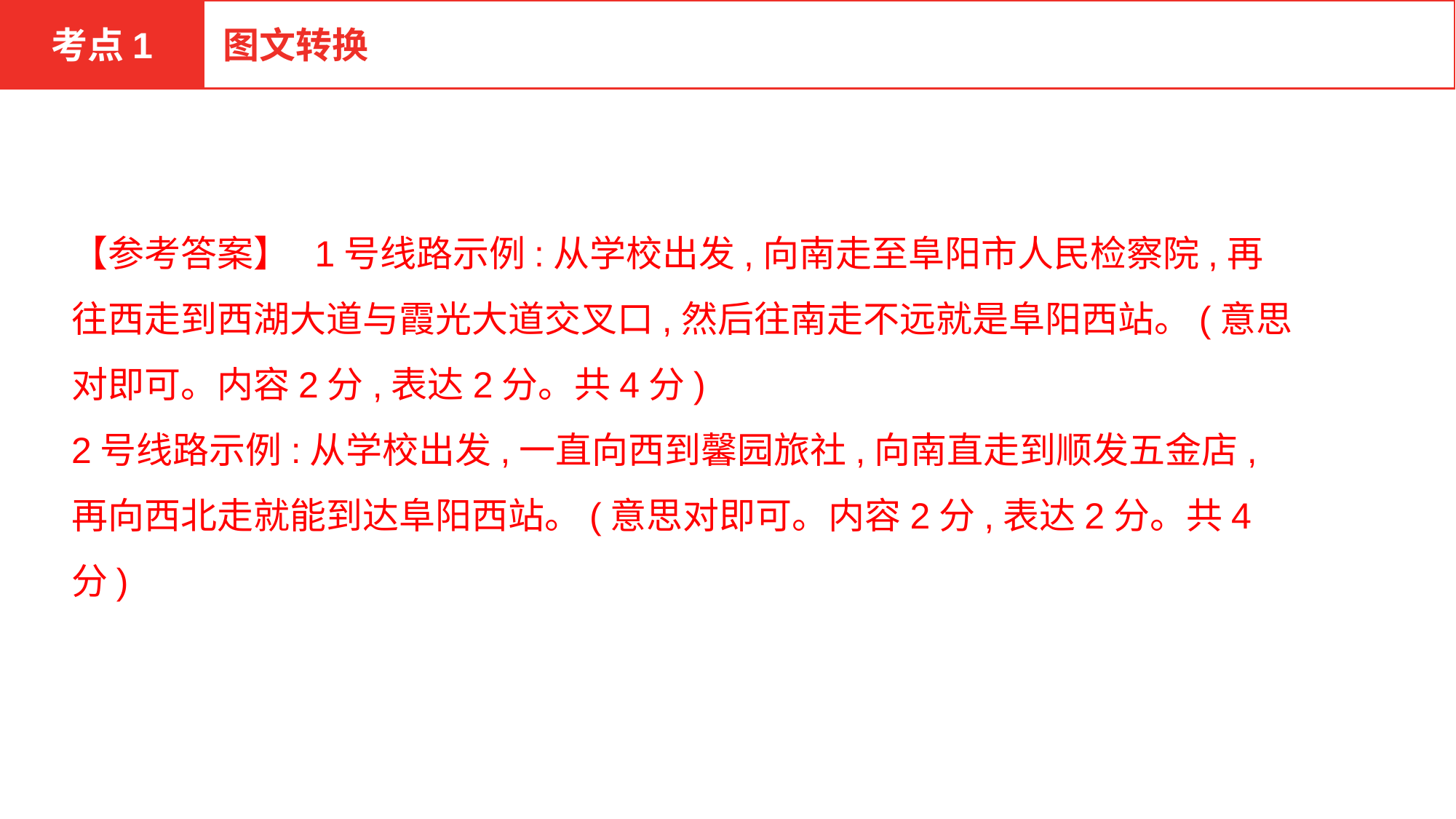

考点1
图文转换
【参考答案】  1号线路示例:从学校出发,向南走至阜阳市人民检察院,再往西走到西湖大道与霞光大道交叉口,然后往南走不远就是阜阳西站。(意思对即可。内容2分,表达2分。共4分)
2号线路示例:从学校出发,一直向西到馨园旅社,向南直走到顺发五金店,再向西北走就能到达阜阳西站。(意思对即可。内容2分,表达2分。共4分)